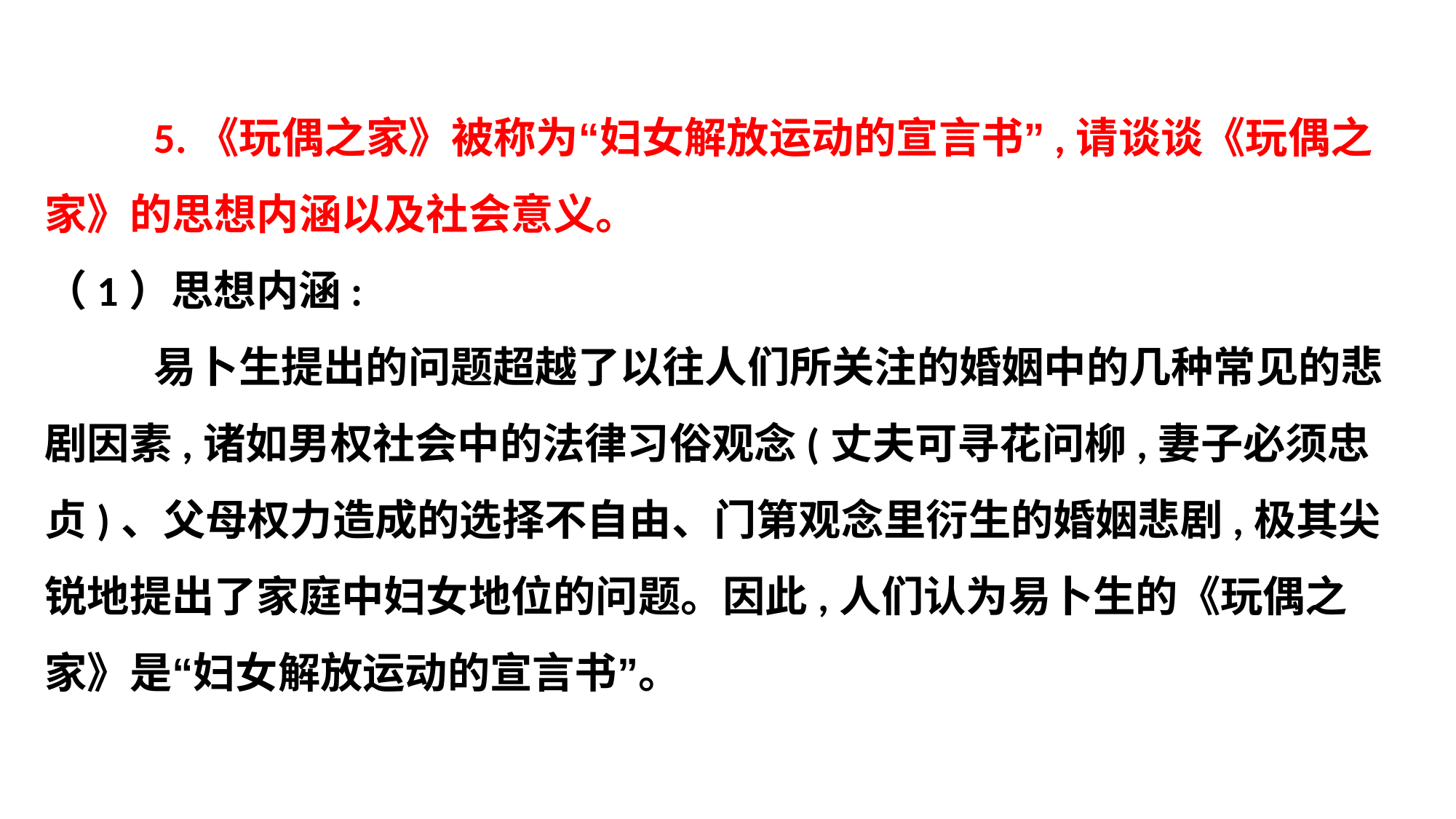

5.《玩偶之家》被称为“妇女解放运动的宣言书”,请谈谈《玩偶之家》的思想内涵以及社会意义。
（1）思想内涵:
	易卜生提出的问题超越了以往人们所关注的婚姻中的几种常见的悲剧因素,诸如男权社会中的法律习俗观念(丈夫可寻花问柳,妻子必须忠贞)、父母权力造成的选择不自由、门第观念里衍生的婚姻悲剧,极其尖锐地提出了家庭中妇女地位的问题。因此,人们认为易卜生的《玩偶之家》是“妇女解放运动的宣言书”。